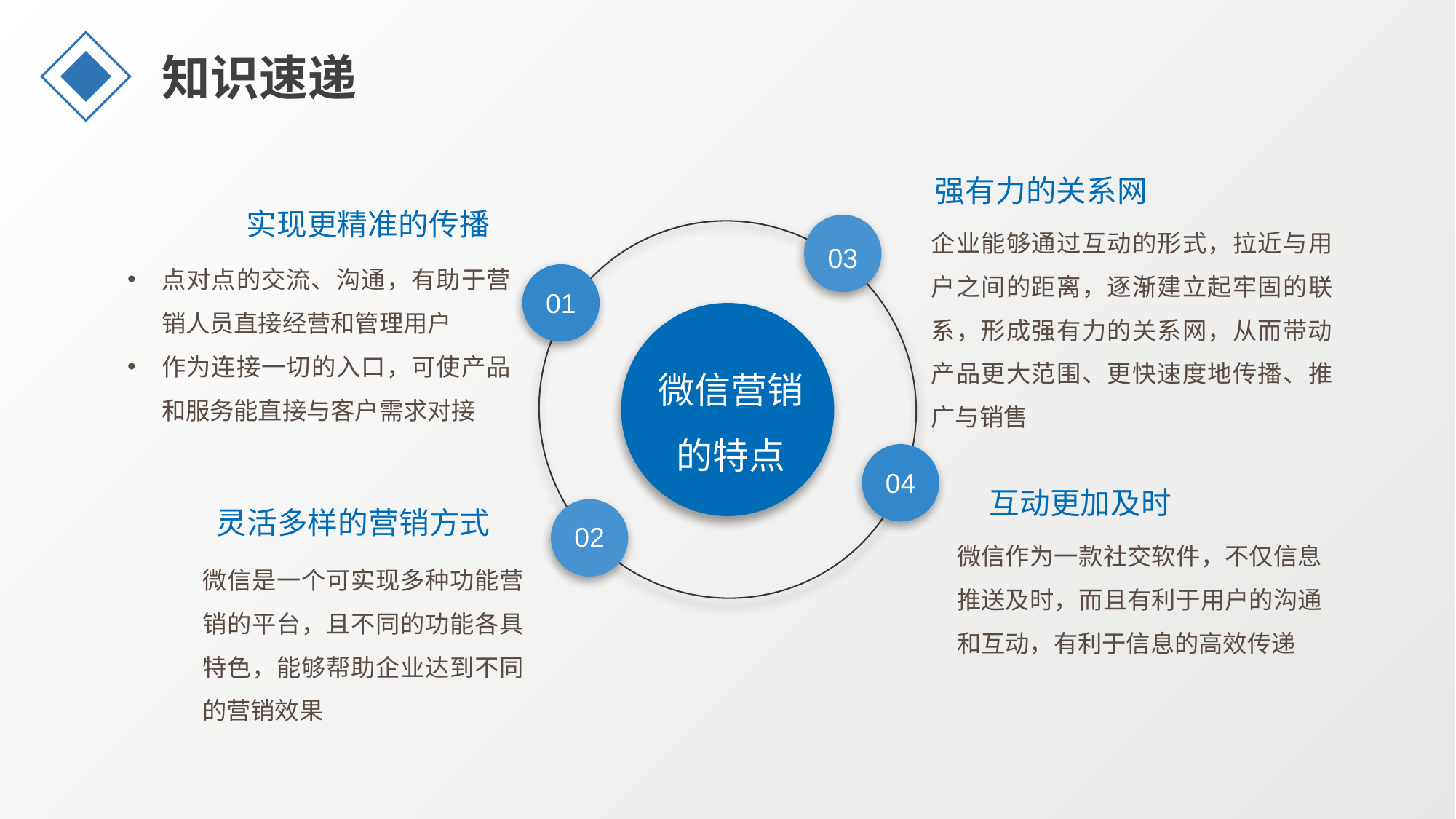

知识速递
强有力的关系网
实现更精准的传播
企业能够通过互动的形式，拉近与用户之间的距离，逐渐建立起牢固的联系，形成强有力的关系网，从而带动产品更大范围、更快速度地传播、推广与销售

03

点对点的交流、沟通，有助于营销人员直接经营和管理用户
作为连接一切的入口，可使产品和服务能直接与客户需求对接

01

微信营销的特点

04
互动更加及时
灵活多样的营销方式

02
微信作为一款社交软件，不仅信息推送及时，而且有利于用户的沟通和互动，有利于信息的高效传递
微信是一个可实现多种功能营销的平台，且不同的功能各具特色，能够帮助企业达到不同的营销效果